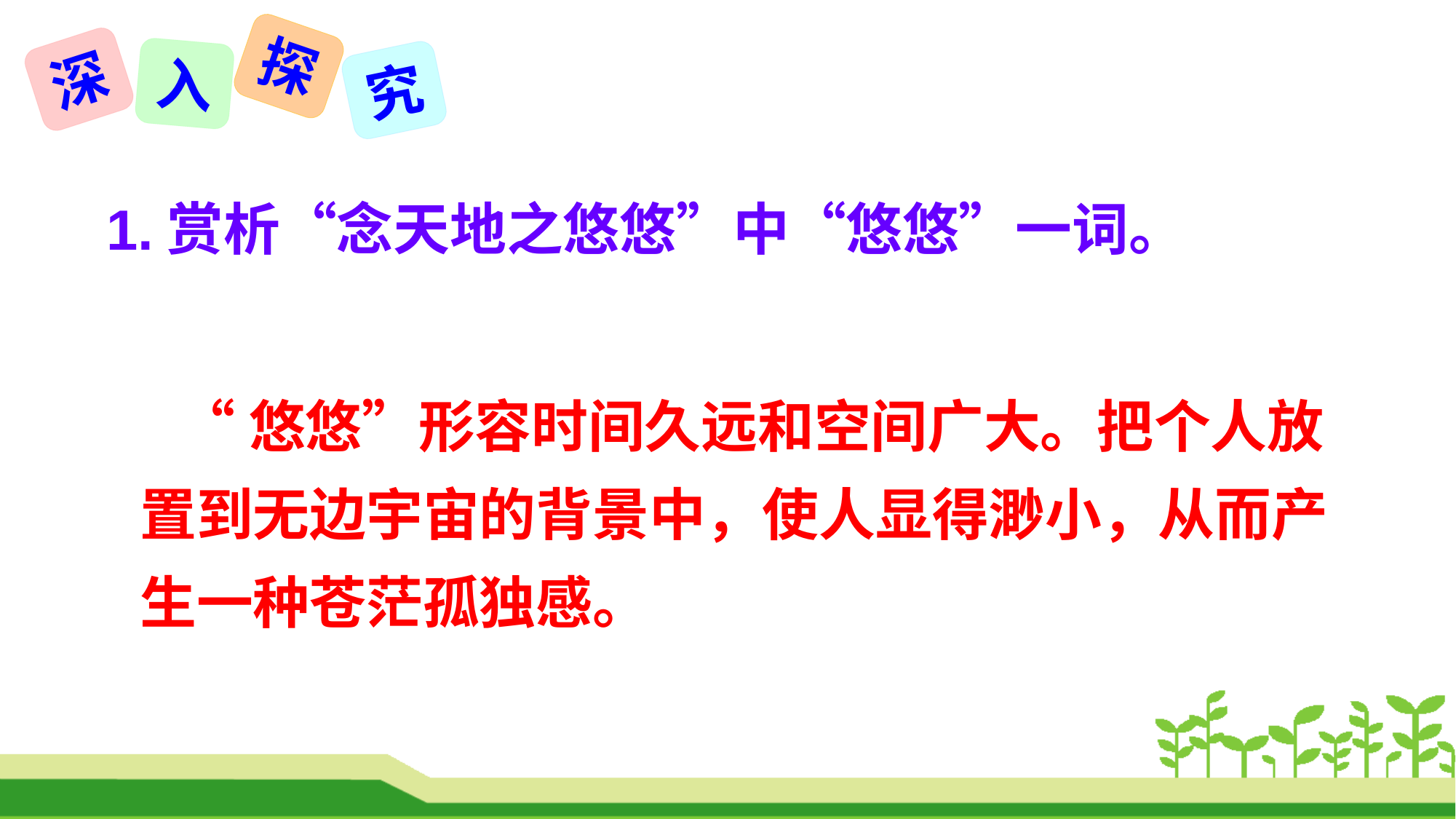

探
深
入
究
1.赏析“念天地之悠悠”中“悠悠”一词。
   “悠悠”形容时间久远和空间广大。把个人放置到无边宇宙的背景中，使人显得渺小，从而产生一种苍茫孤独感。